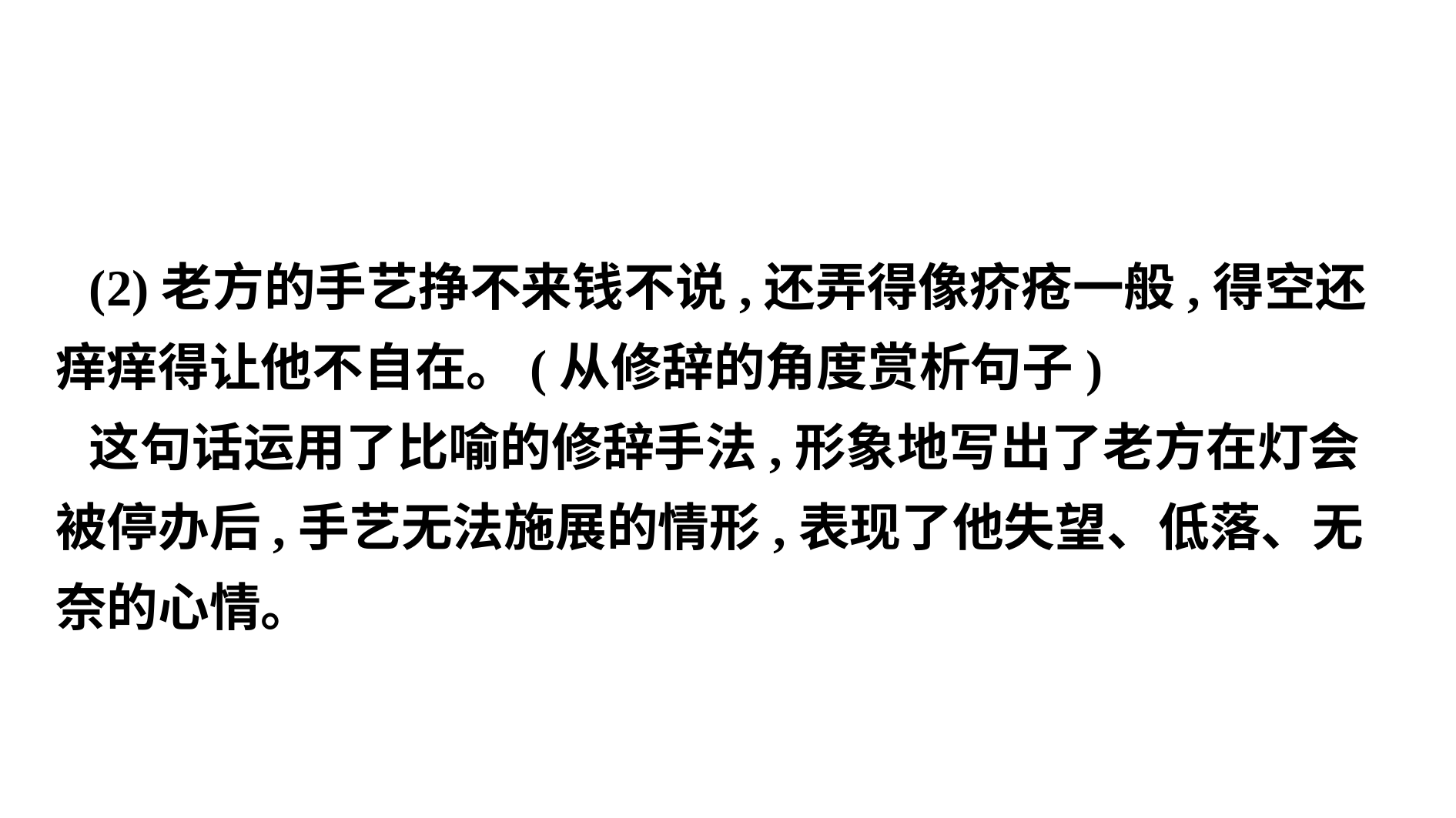

(2)老方的手艺挣不来钱不说,还弄得像疥疮一般,得空还痒痒得让他不自在。(从修辞的角度赏析句子)
这句话运用了比喻的修辞手法,形象地写出了老方在灯会被停办后,手艺无法施展的情形,表现了他失望、低落、无奈的心情。